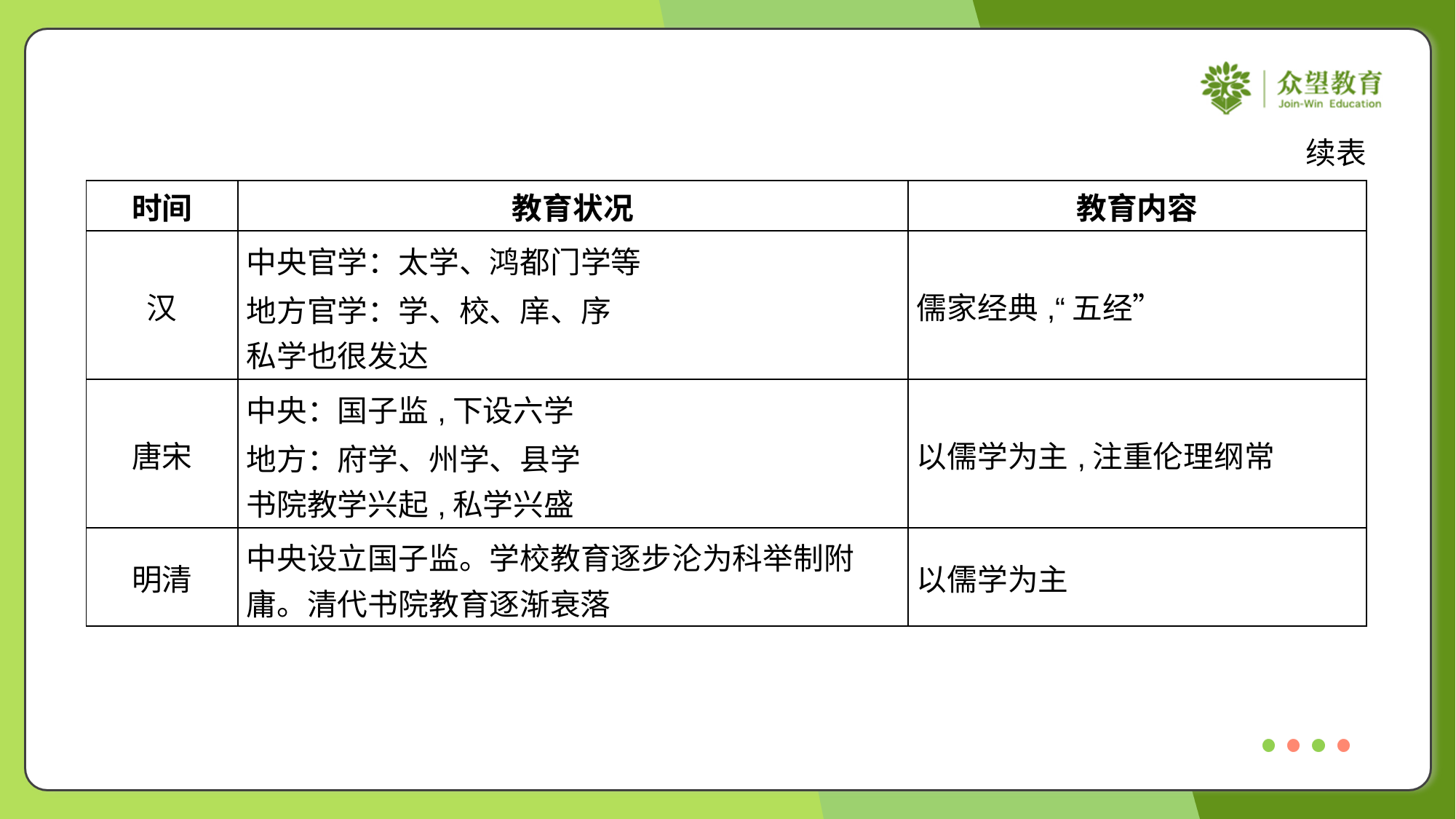

续表
| 时间 | 教育状况 | 教育内容 |
| --- | --- | --- |
| 汉 | 中央官学：太学、鸿都门学等 地方官学：学、校、庠、序 私学也很发达 | 儒家经典,“五经” |
| 唐宋 | 中央：国子监,下设六学 地方：府学、州学、县学 书院教学兴起,私学兴盛 | 以儒学为主,注重伦理纲常 |
| 明清 | 中央设立国子监。学校教育逐步沦为科举制附 庸。清代书院教育逐渐衰落 | 以儒学为主 |